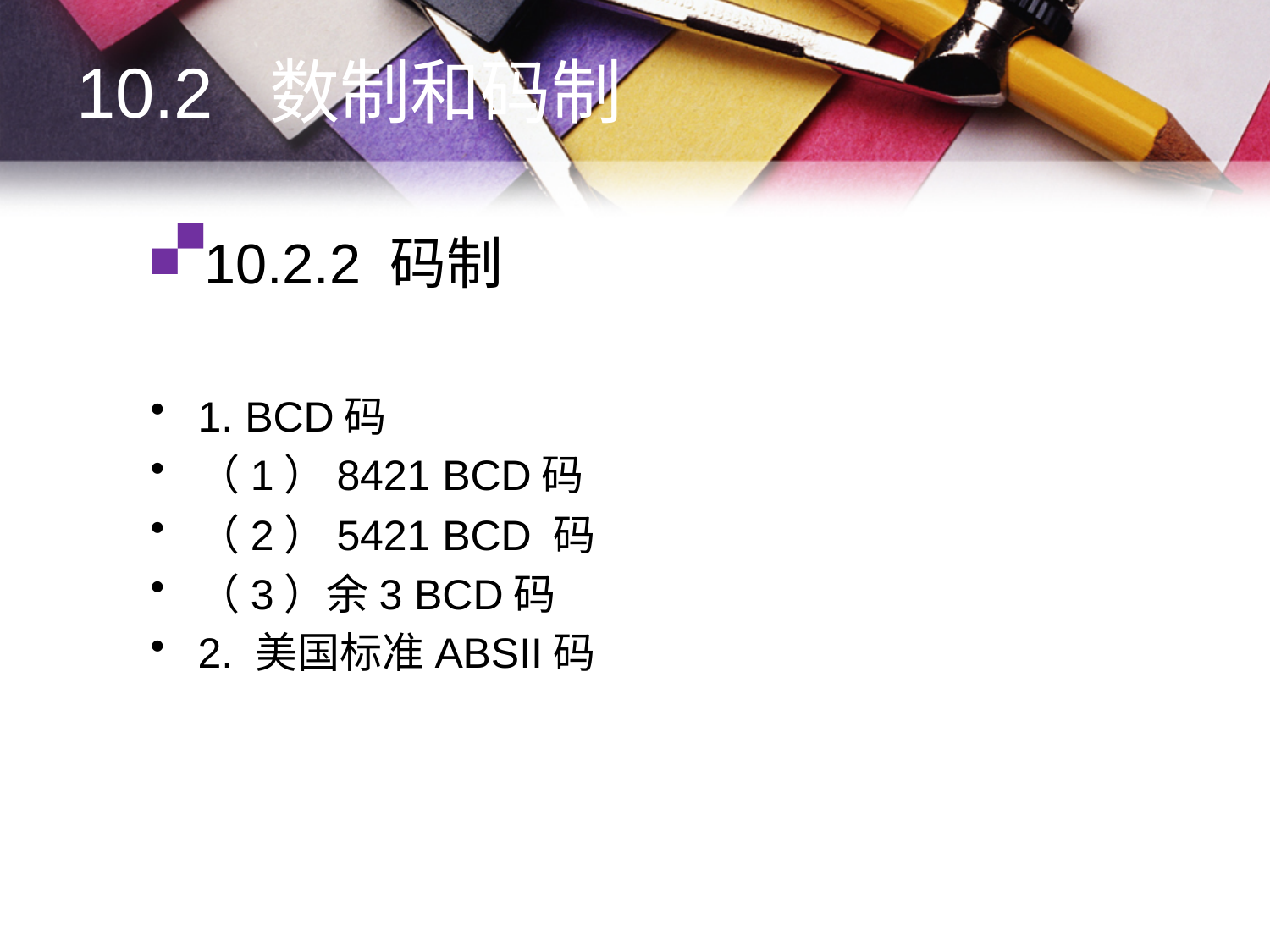

10.2  数制和码制
# 10.2.2 码制
1. BCD码
（1）8421 BCD码
（2）5421 BCD 码
（3）余3 BCD码
2. 美国标准ABSII码